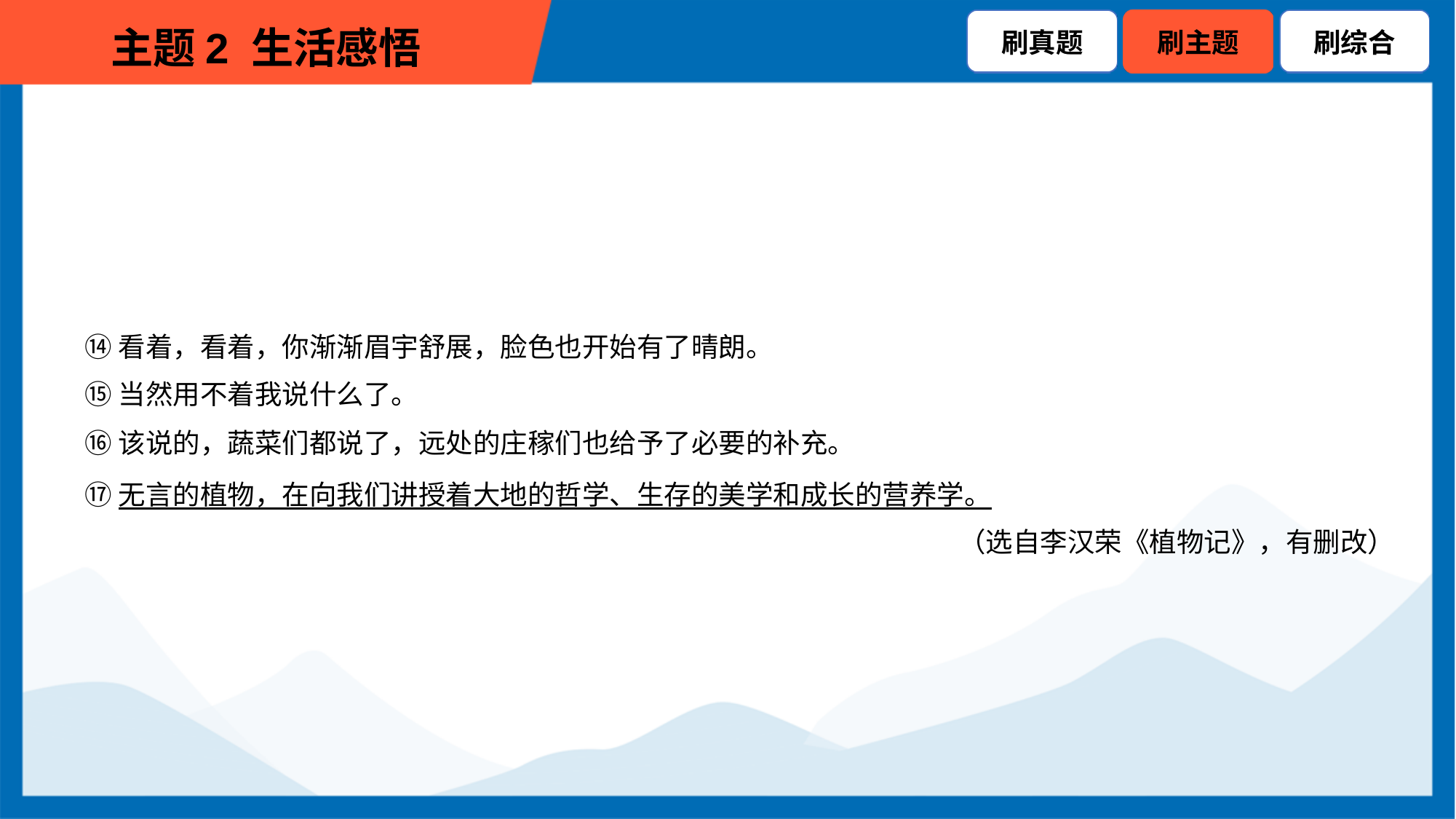

⑭看着，看着，你渐渐眉宇舒展，脸色也开始有了晴朗。
    ⑮当然用不着我说什么了。
    ⑯该说的，蔬菜们都说了，远处的庄稼们也给予了必要的补充。
    ⑰无言的植物，在向我们讲授着大地的哲学、生存的美学和成长的营养学。
（选自李汉荣《植物记》，有删改）